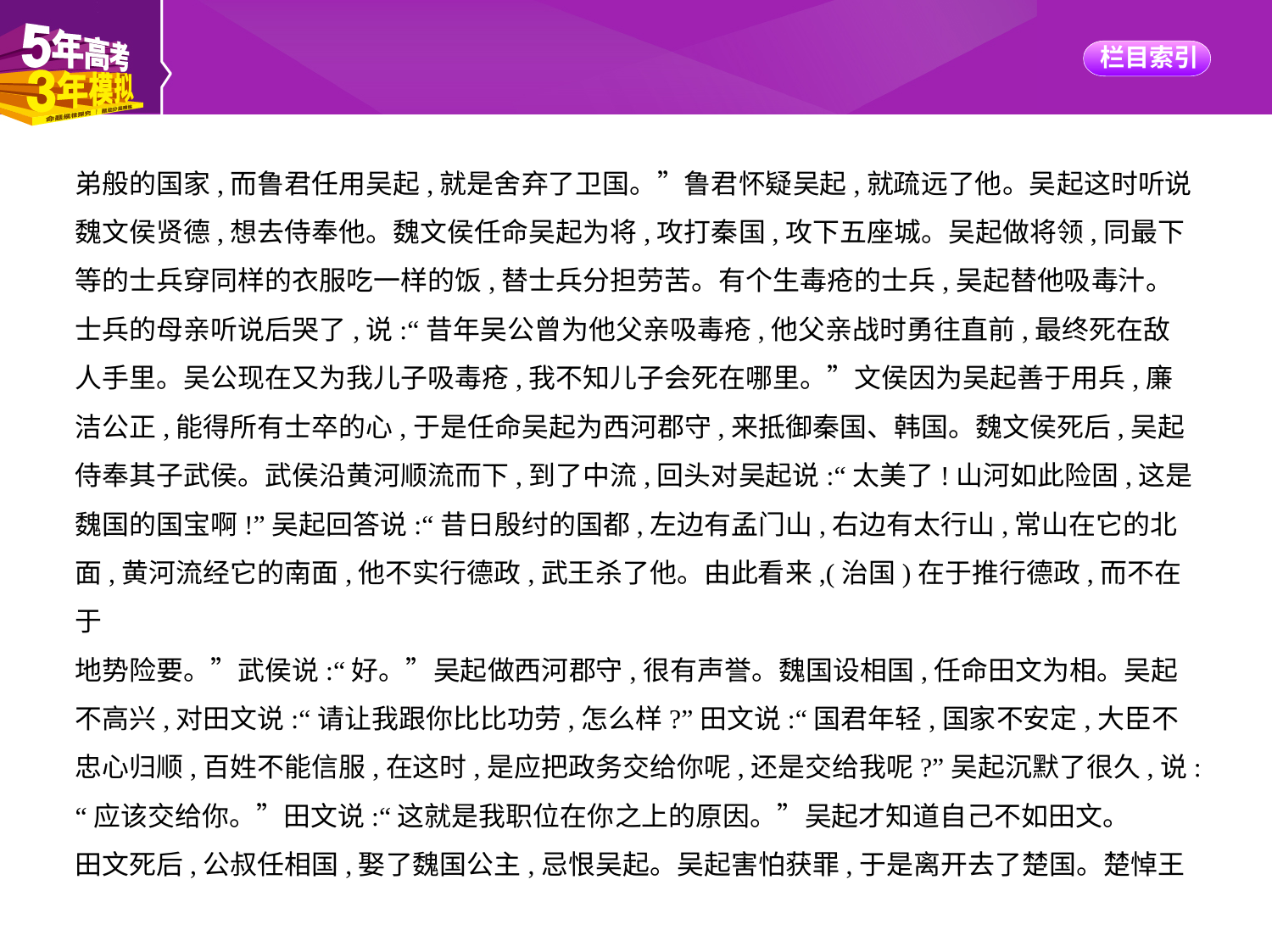

弟般的国家,而鲁君任用吴起,就是舍弃了卫国。”鲁君怀疑吴起,就疏远了他。吴起这时听说
魏文侯贤德,想去侍奉他。魏文侯任命吴起为将,攻打秦国,攻下五座城。吴起做将领,同最下
等的士兵穿同样的衣服吃一样的饭,替士兵分担劳苦。有个生毒疮的士兵,吴起替他吸毒汁。
士兵的母亲听说后哭了,说:“昔年吴公曾为他父亲吸毒疮,他父亲战时勇往直前,最终死在敌
人手里。吴公现在又为我儿子吸毒疮,我不知儿子会死在哪里。”文侯因为吴起善于用兵,廉
洁公正,能得所有士卒的心,于是任命吴起为西河郡守,来抵御秦国、韩国。魏文侯死后,吴起
侍奉其子武侯。武侯沿黄河顺流而下,到了中流,回头对吴起说:“太美了!山河如此险固,这是
魏国的国宝啊!”吴起回答说:“昔日殷纣的国都,左边有孟门山,右边有太行山,常山在它的北
面,黄河流经它的南面,他不实行德政,武王杀了他。由此看来,(治国)在于推行德政,而不在于
地势险要。”武侯说:“好。”吴起做西河郡守,很有声誉。魏国设相国,任命田文为相。吴起
不高兴,对田文说:“请让我跟你比比功劳,怎么样?”田文说:“国君年轻,国家不安定,大臣不
忠心归顺,百姓不能信服,在这时,是应把政务交给你呢,还是交给我呢?”吴起沉默了很久,说:
“应该交给你。”田文说:“这就是我职位在你之上的原因。”吴起才知道自己不如田文。
田文死后,公叔任相国,娶了魏国公主,忌恨吴起。吴起害怕获罪,于是离开去了楚国。楚悼王